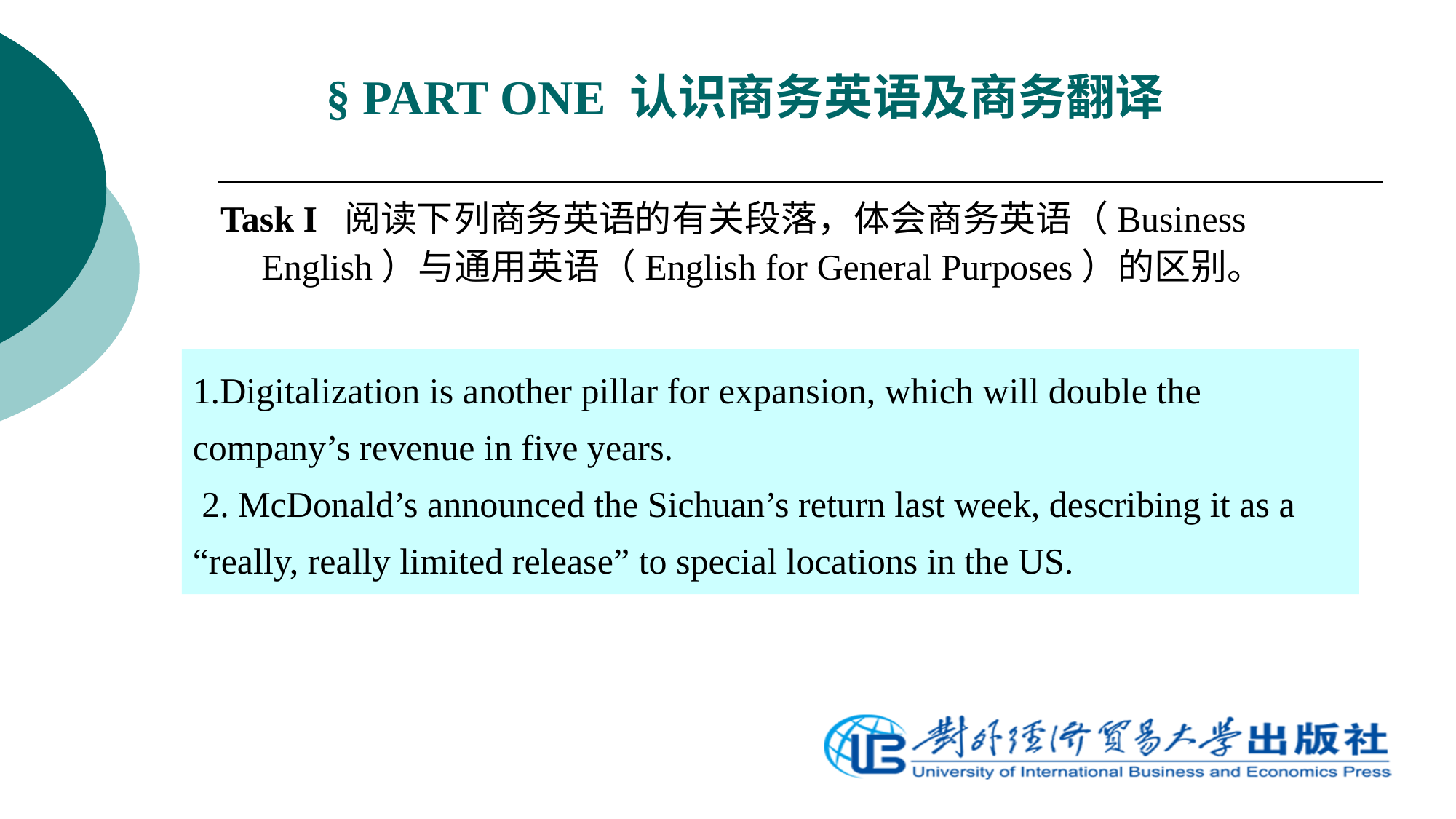

# § PART ONE 认识商务英语及商务翻译
Task I  阅读下列商务英语的有关段落，体会商务英语（Business English）与通用英语（English for General Purposes）的区别。
1.Digitalization is another pillar for expansion, which will double the company’s revenue in five years.
 2. McDonald’s announced the Sichuan’s return last week, describing it as a “really, really limited release” to special locations in the US.